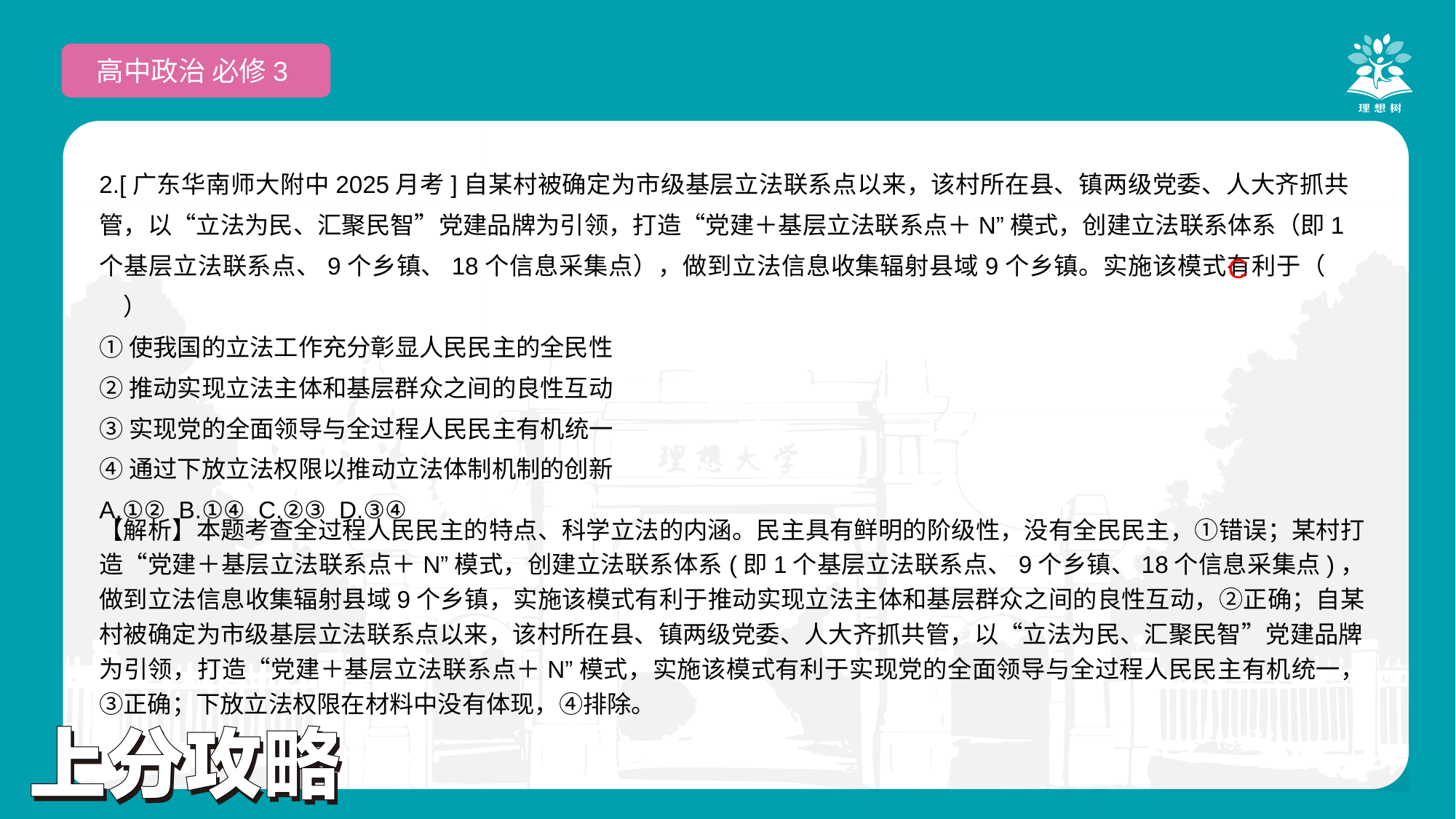

高中政治 必修3
2.[广东华南师大附中2025月考]自某村被确定为市级基层立法联系点以来，该村所在县、镇两级党委、人大齐抓共管，以“立法为民、汇聚民智”党建品牌为引领，打造“党建＋基层立法联系点＋N”模式，创建立法联系体系（即1个基层立法联系点、9个乡镇、18个信息采集点），做到立法信息收集辐射县域9个乡镇。实施该模式有利于（　　）
①使我国的立法工作充分彰显人民民主的全民性
②推动实现立法主体和基层群众之间的良性互动
③实现党的全面领导与全过程人民民主有机统一
④通过下放立法权限以推动立法体制机制的创新
A.①②  B.①④  C.②③  D.③④
 C
【解析】本题考查全过程人民民主的特点、科学立法的内涵。民主具有鲜明的阶级性，没有全民民主，①错误；某村打造“党建＋基层立法联系点＋N”模式，创建立法联系体系(即1个基层立法联系点、9个乡镇、18个信息采集点)，做到立法信息收集辐射县域9个乡镇，实施该模式有利于推动实现立法主体和基层群众之间的良性互动，②正确；自某村被确定为市级基层立法联系点以来，该村所在县、镇两级党委、人大齐抓共管，以“立法为民、汇聚民智”党建品牌为引领，打造“党建＋基层立法联系点＋N”模式，实施该模式有利于实现党的全面领导与全过程人民民主有机统一，③正确；下放立法权限在材料中没有体现，④排除。